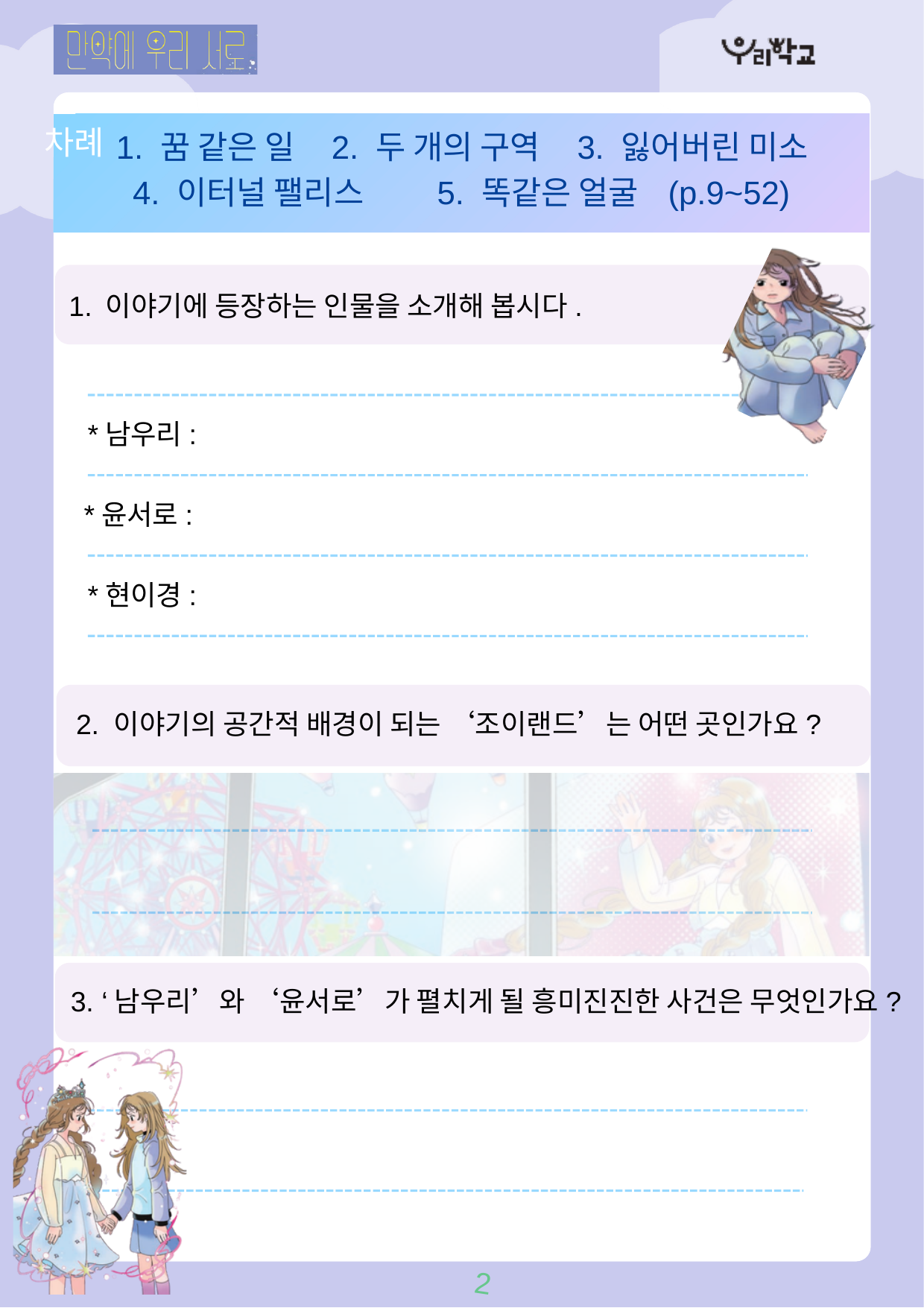

차례
 1. 꿈 같은 일    2. 두 개의 구역    3. 잃어버린 미소
4. 이터널 팰리스         5. 똑같은 얼굴   (p.9~52)

 이야기에 등장하는 인물을 소개해 봅시다.

*남우리:

*윤서로:

*현이경:

2. 이야기의 공간적 배경이 되는 ‘조이랜드’는 어떤 곳인가요?

3. ‘남우리’와 ‘윤서로’가 펼치게 될 흥미진진한 사건은 무엇인가요?

2